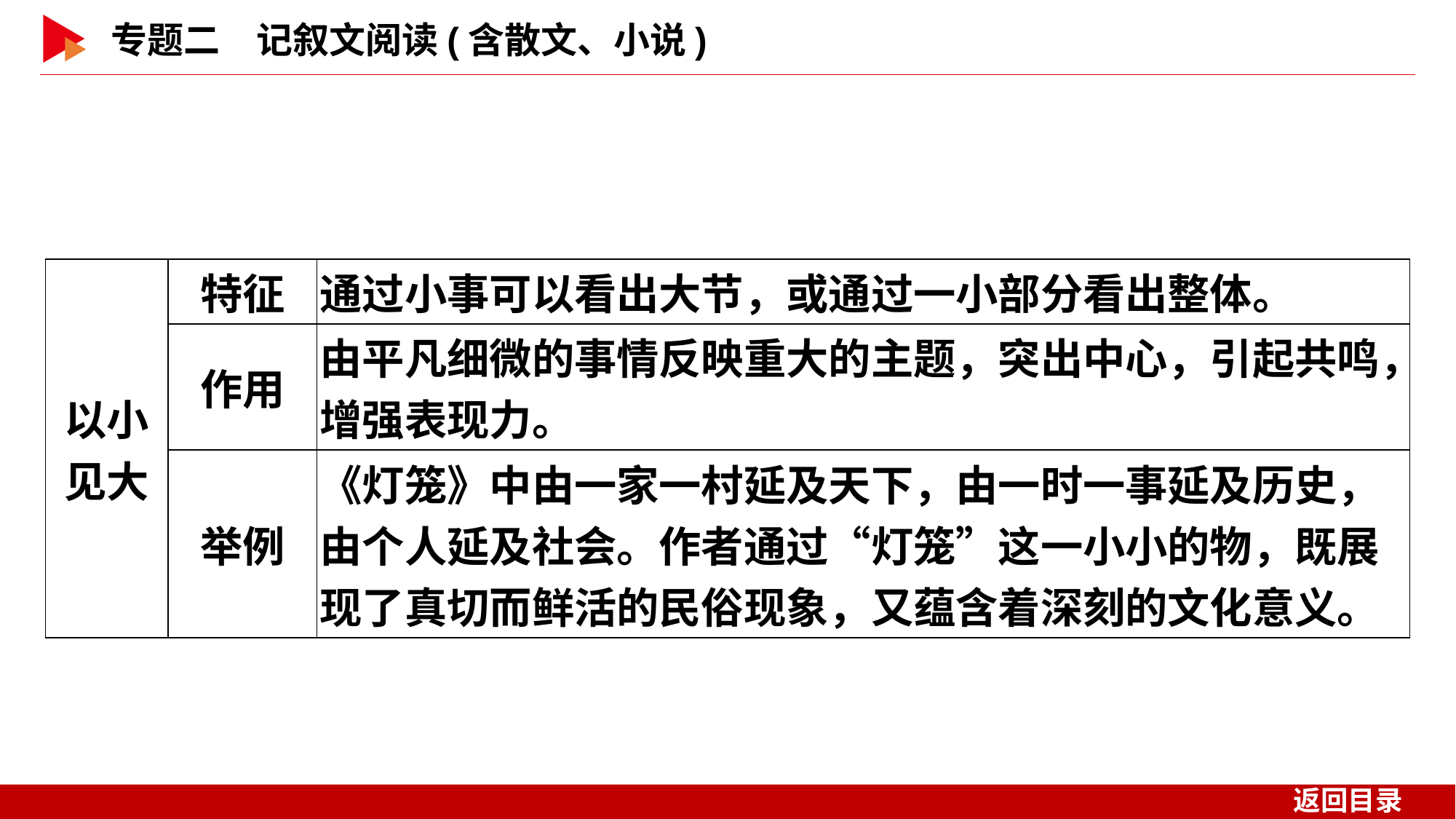

| 以小见大 | 特征 | 通过小事可以看出大节，或通过一小部分看出整体。 |
| --- | --- | --- |
|  | 作用 | 由平凡细微的事情反映重大的主题，突出中心，引起共鸣，增强表现力。 |
|  | 举例 | 《灯笼》中由一家一村延及天下，由一时一事延及历史，由个人延及社会。作者通过“灯笼”这一小小的物，既展现了真切而鲜活的民俗现象，又蕴含着深刻的文化意义。 |